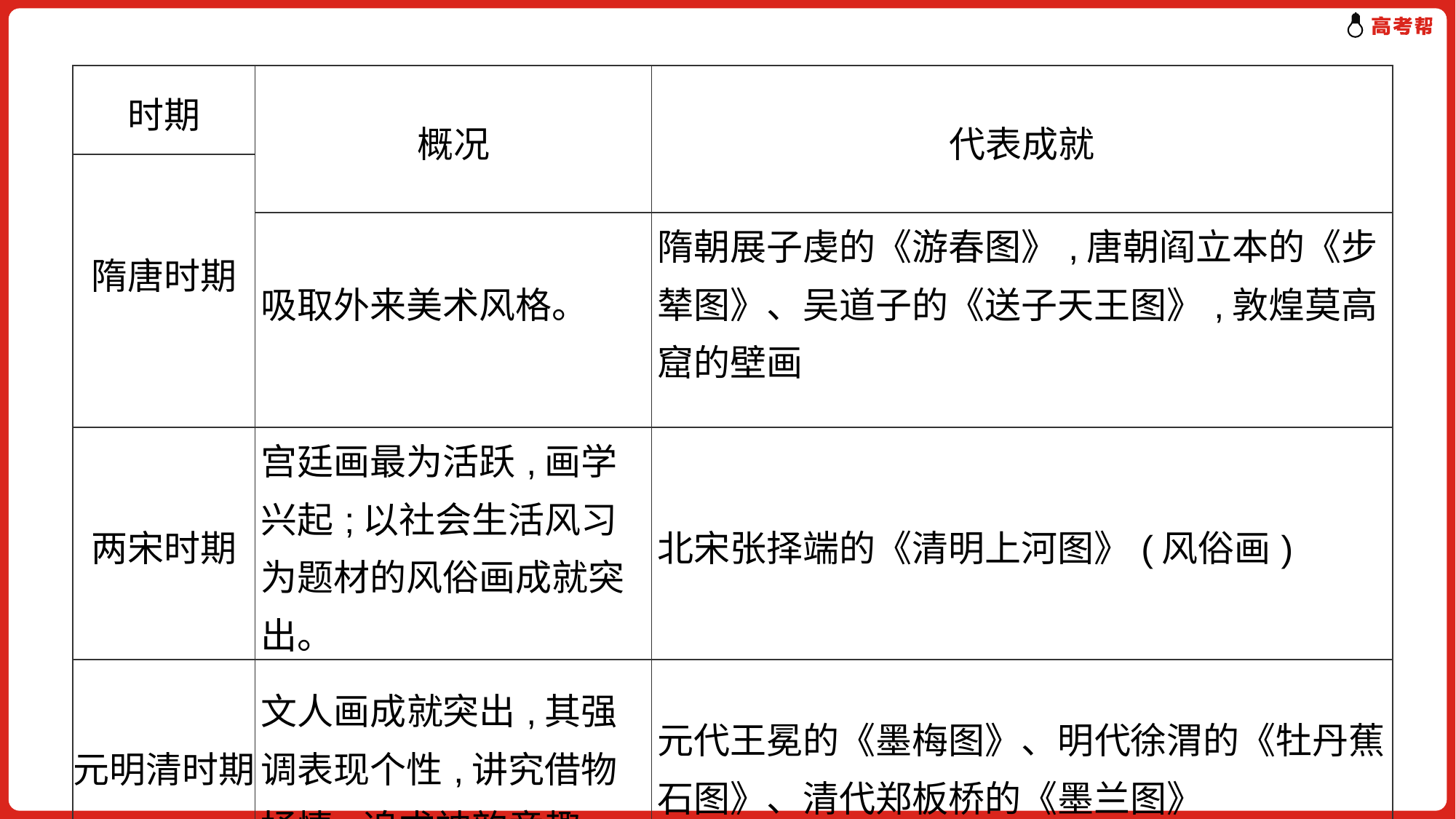

| 时期 | 概况 | 代表成就 |
| --- | --- | --- |
| 隋唐时期 |  |  |
|  | 吸取外来美术风格。 | 隋朝展子虔的《游春图》,唐朝阎立本的《步辇图》、吴道子的《送子天王图》,敦煌莫高窟的壁画 |
| 两宋时期 | 宫廷画最为活跃,画学兴起;以社会生活风习为题材的风俗画成就突出。 | 北宋张择端的《清明上河图》(风俗画) |
| 元明清时期 | 文人画成就突出,其强调表现个性,讲究借物抒情,追求神韵意趣。 | 元代王冕的《墨梅图》、明代徐渭的《牡丹蕉石图》、清代郑板桥的《墨兰图》 |